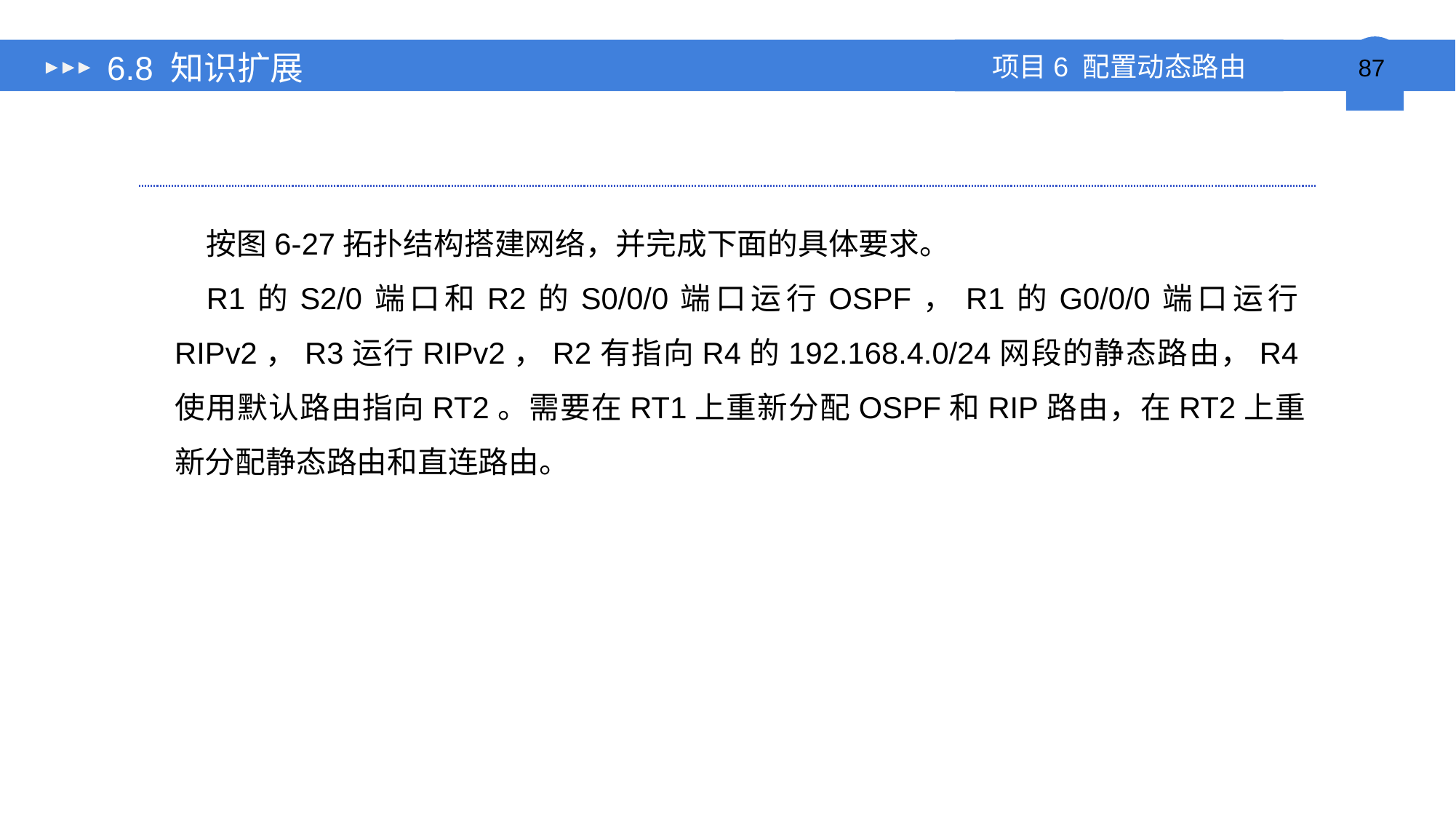

# 6.8 知识扩展

按图6-27拓扑结构搭建网络，并完成下面的具体要求。
R1的S2/0端口和R2的S0/0/0端口运行OSPF，R1的G0/0/0端口运行RIPv2，R3运行RIPv2，R2有指向R4的192.168.4.0/24网段的静态路由，R4使用默认路由指向RT2。需要在RT1上重新分配OSPF和RIP路由，在RT2上重新分配静态路由和直连路由。